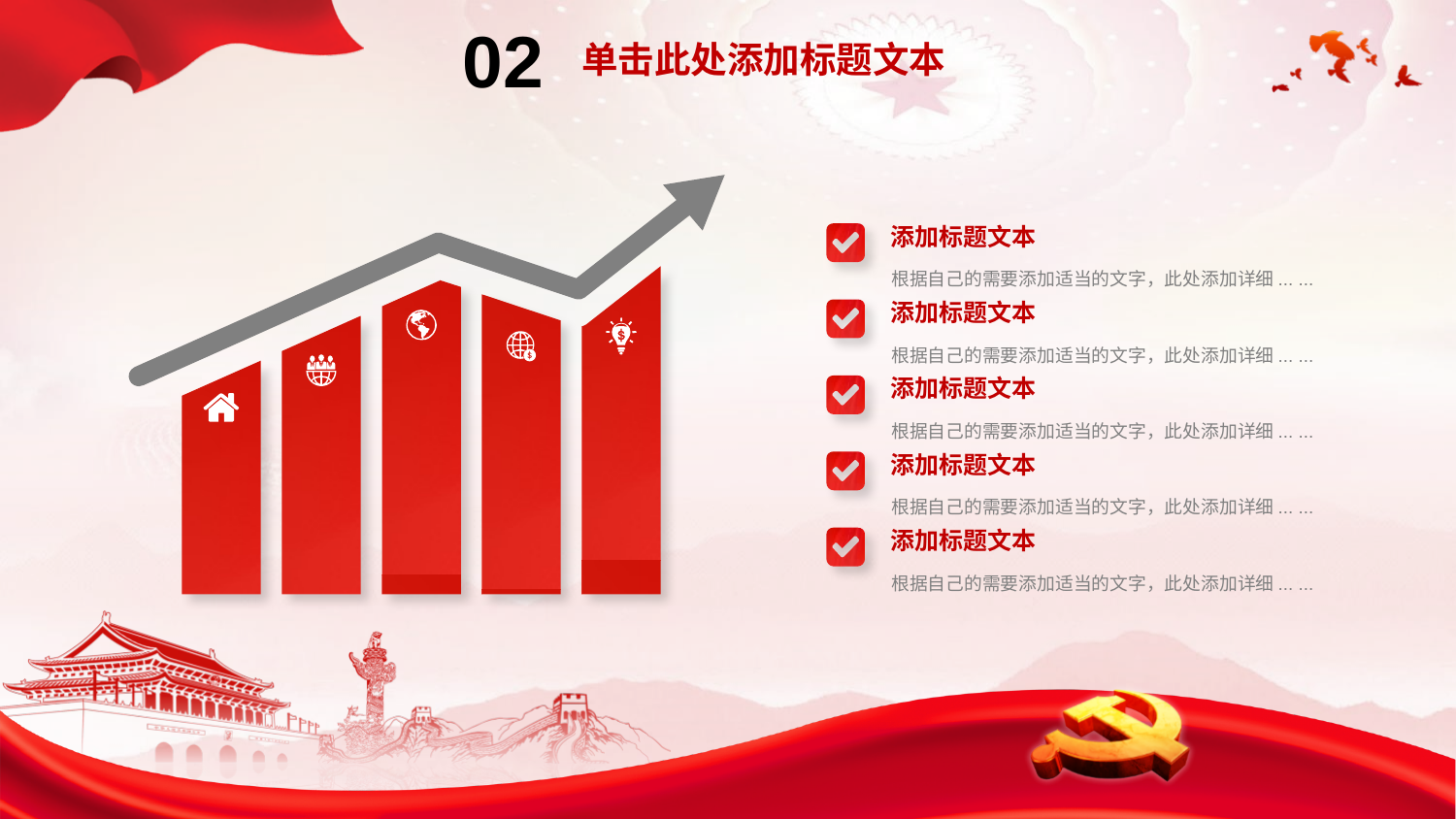

02
单击此处添加标题文本

添加标题文本
根据自己的需要添加适当的文字，此处添加详细... ...

添加标题文本
根据自己的需要添加适当的文字，此处添加详细... ...

添加标题文本
根据自己的需要添加适当的文字，此处添加详细... ...

添加标题文本
根据自己的需要添加适当的文字，此处添加详细... ...

添加标题文本
根据自己的需要添加适当的文字，此处添加详细... ...